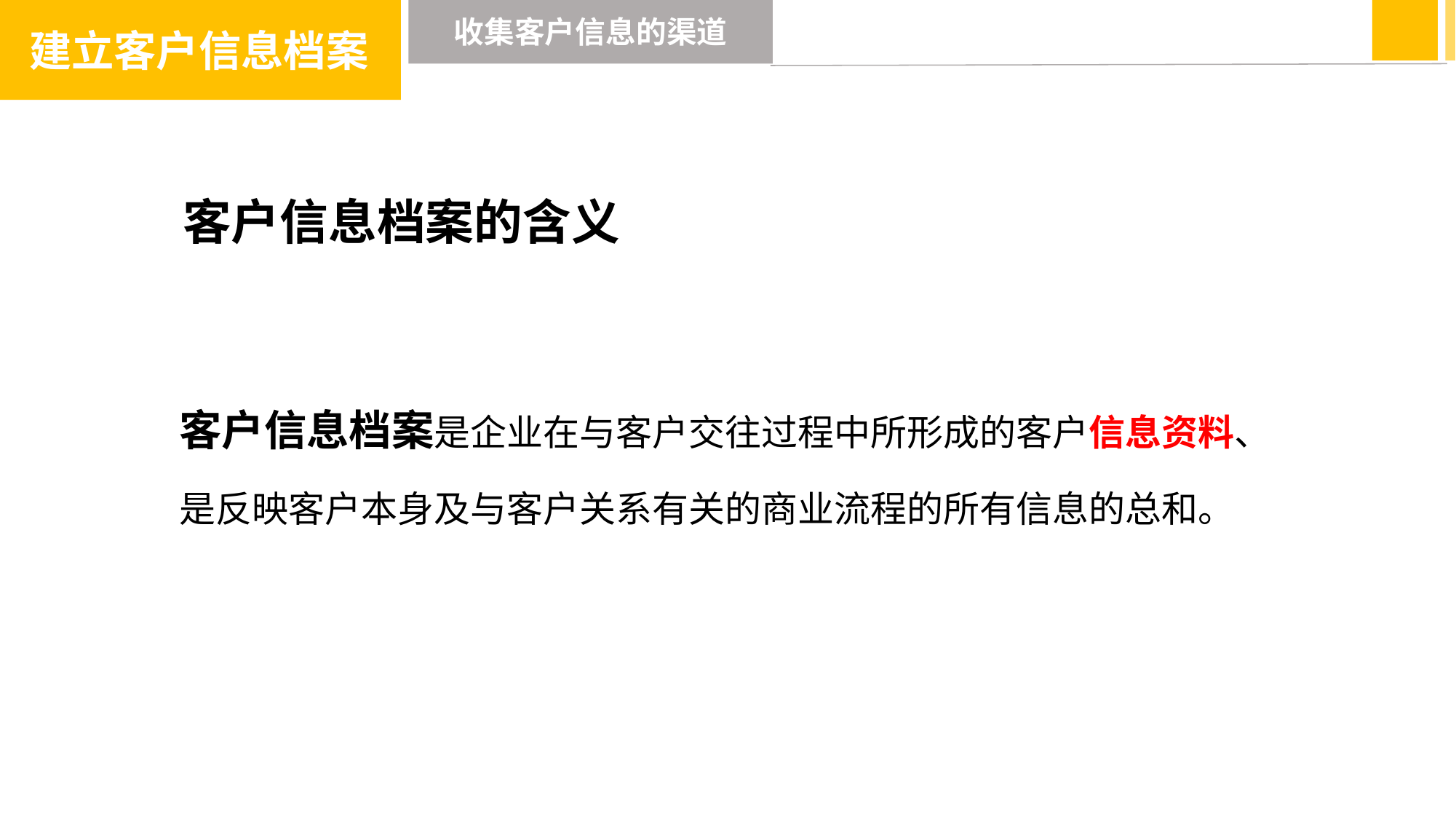

建立客户信息档案

收集客户信息的渠道
 客户信息档案的含义
客户信息档案是企业在与客户交往过程中所形成的客户信息资料、是反映客户本身及与客户关系有关的商业流程的所有信息的总和。